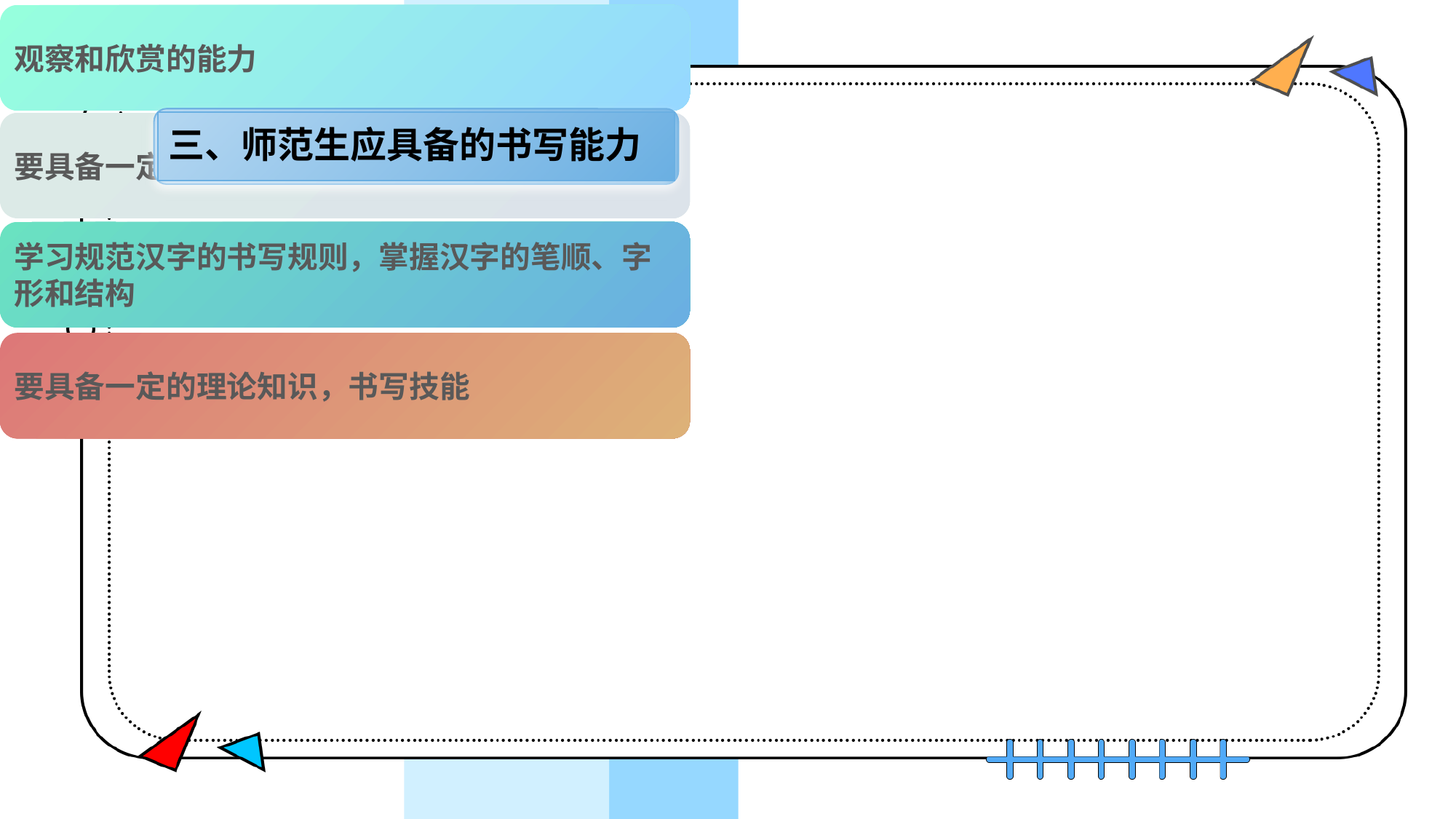

三、师范生应具备的书写能力
观察和欣赏的能力
要具备一定的想象能力以及理解和表达能力
学习规范汉字的书写规则，掌握汉字的笔顺、字形和结构
要具备一定的理论知识，书写技能